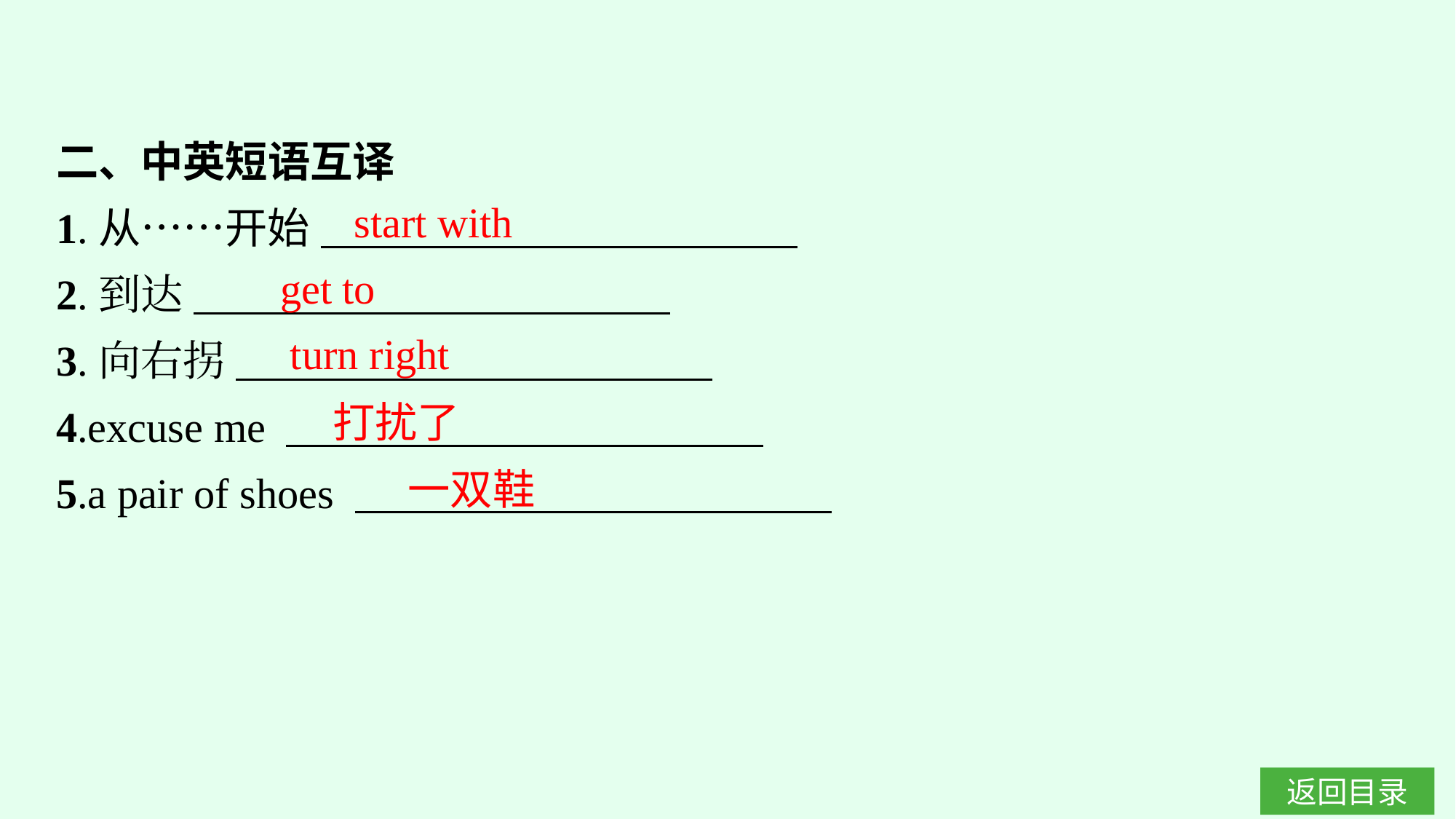

二、中英短语互译
1.从……开始
2.到达
3.向右拐
4.excuse me
5.a pair of shoes
start with
get to
turn right
打扰了
一双鞋